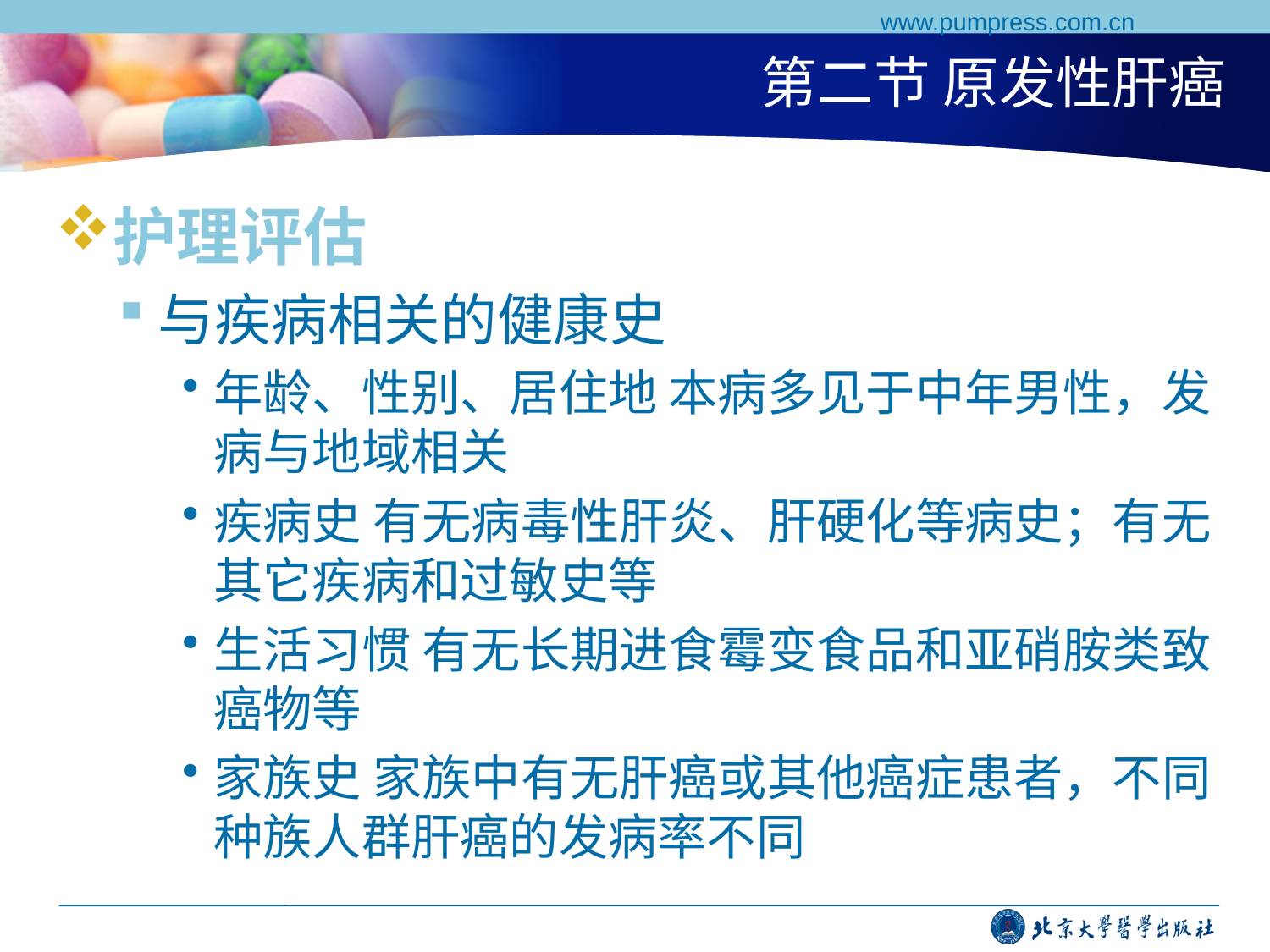

www.pumpress.com.cn
# 第二节 原发性肝癌
护理评估
与疾病相关的健康史
年龄、性别、居住地 本病多见于中年男性，发病与地域相关
疾病史 有无病毒性肝炎、肝硬化等病史；有无其它疾病和过敏史等
生活习惯 有无长期进食霉变食品和亚硝胺类致癌物等
家族史 家族中有无肝癌或其他癌症患者，不同种族人群肝癌的发病率不同